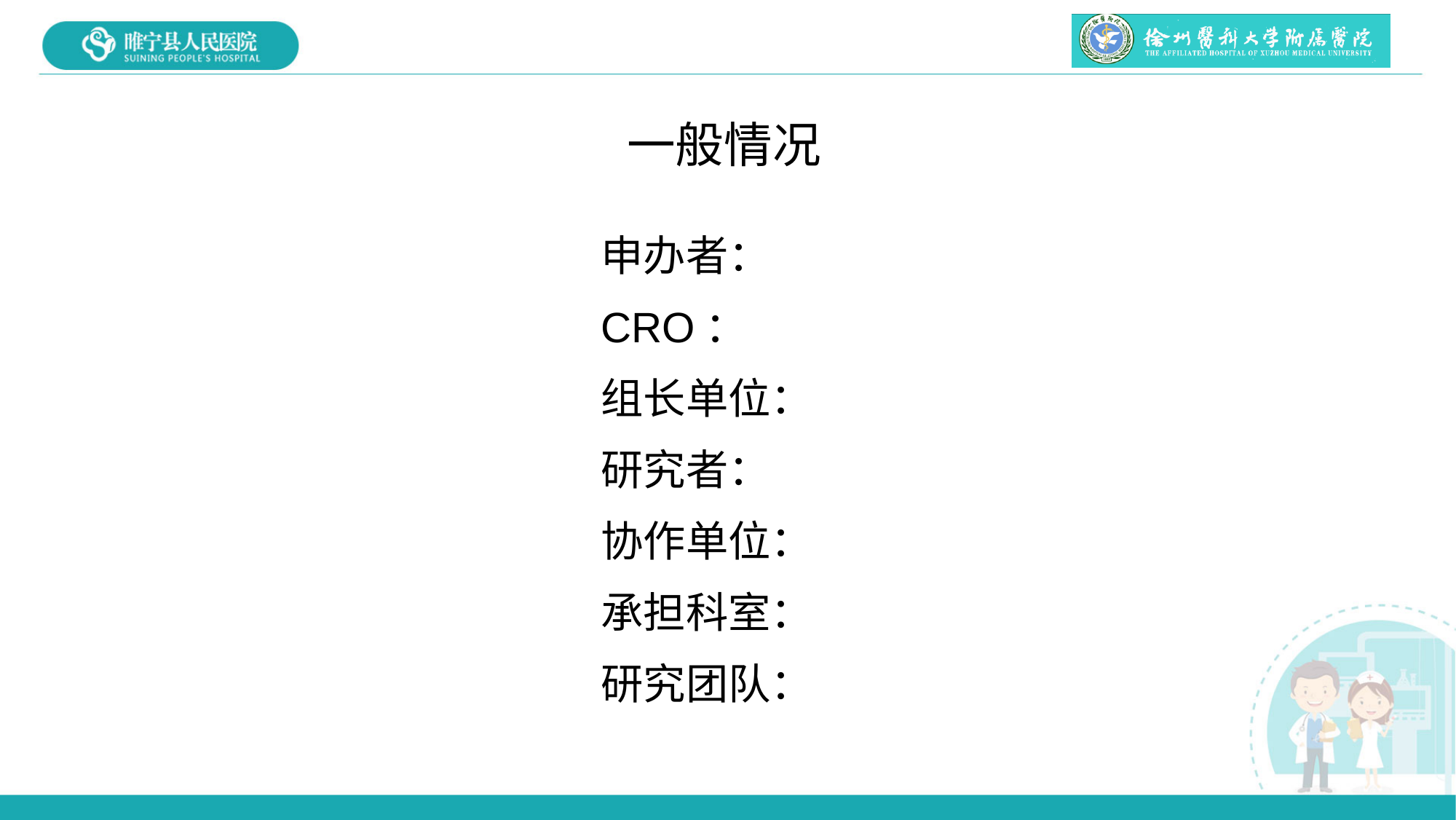

一般情况
申办者：
CRO：
组长单位：
研究者：
协作单位：
承担科室：
研究团队：